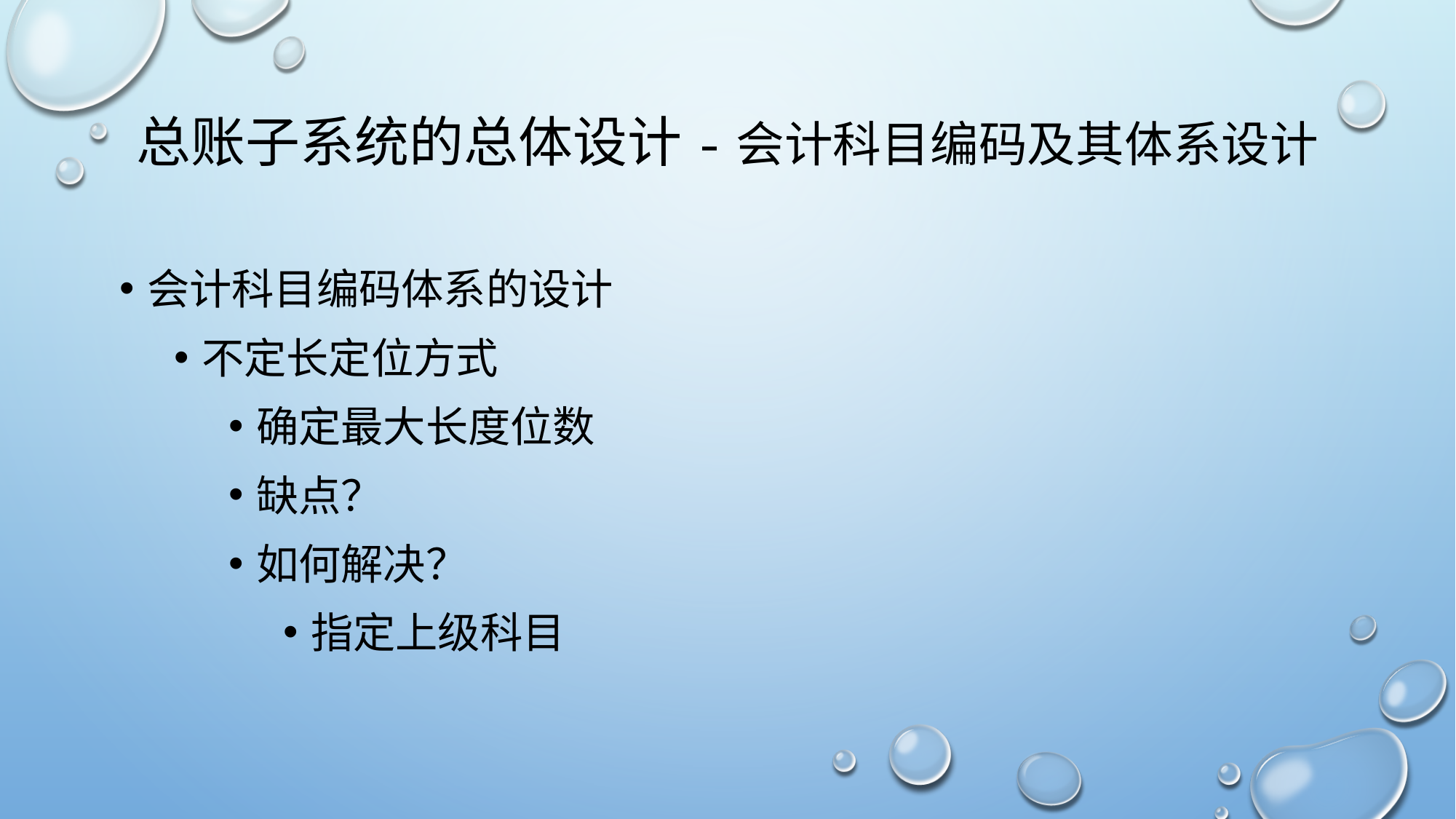

# 总账子系统的总体设计-会计科目编码及其体系设计
会计科目编码体系的设计
不定长定位方式
确定最大长度位数
缺点？
如何解决？
指定上级科目